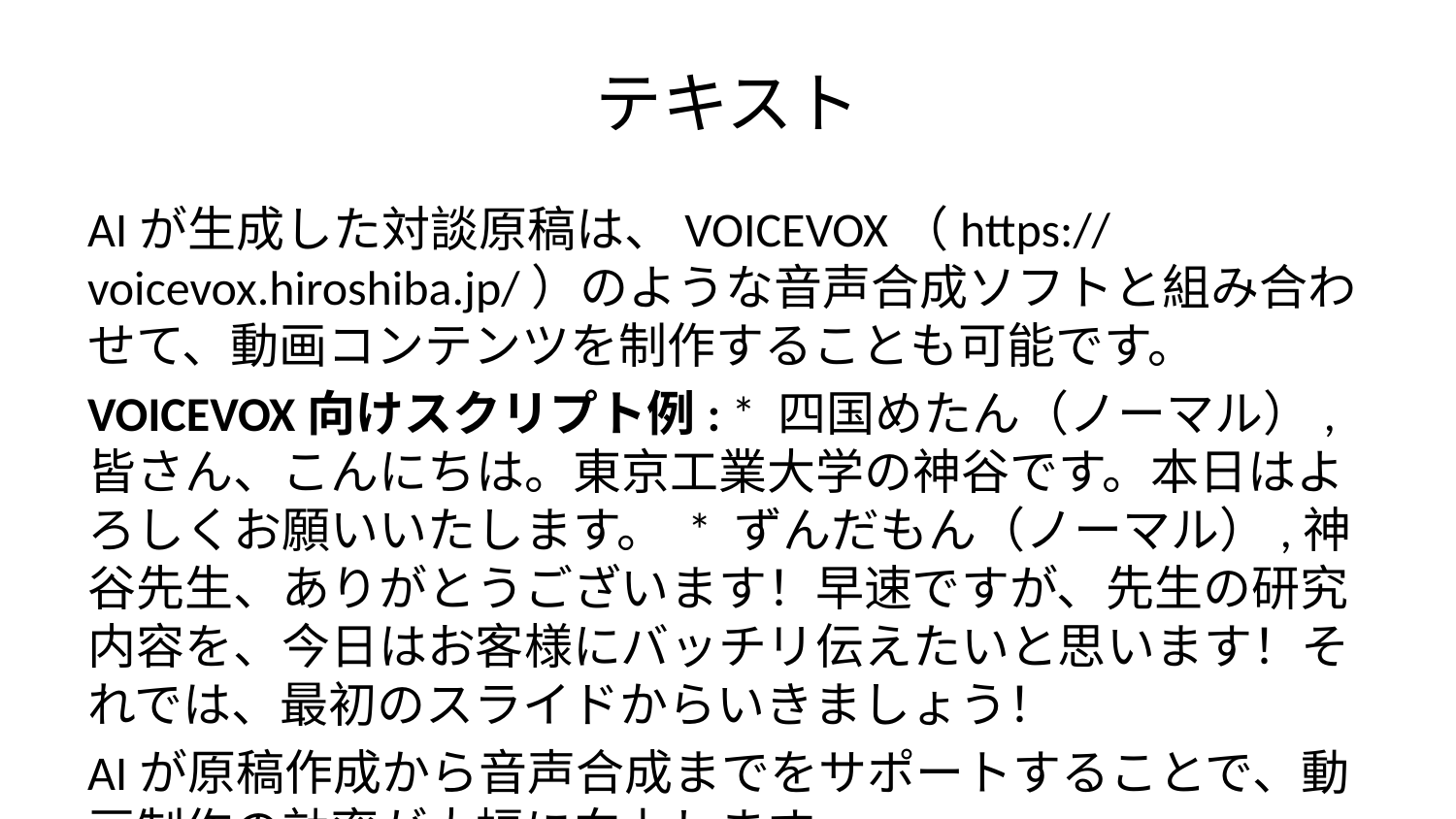

# テキスト
AIが生成した対談原稿は、VOICEVOX（https://voicevox.hiroshiba.jp/）のような音声合成ソフトと組み合わせて、動画コンテンツを制作することも可能です。
VOICEVOX向けスクリプト例: * 四国めたん（ノーマル）,皆さん、こんにちは。東京工業大学の神谷です。本日はよろしくお願いいたします。 * ずんだもん（ノーマル）,神谷先生、ありがとうございます！早速ですが、先生の研究内容を、今日はお客様にバッチリ伝えたいと思います！それでは、最初のスライドからいきましょう！
AIが原稿作成から音声合成までをサポートすることで、動画制作の効率が大幅に向上します。